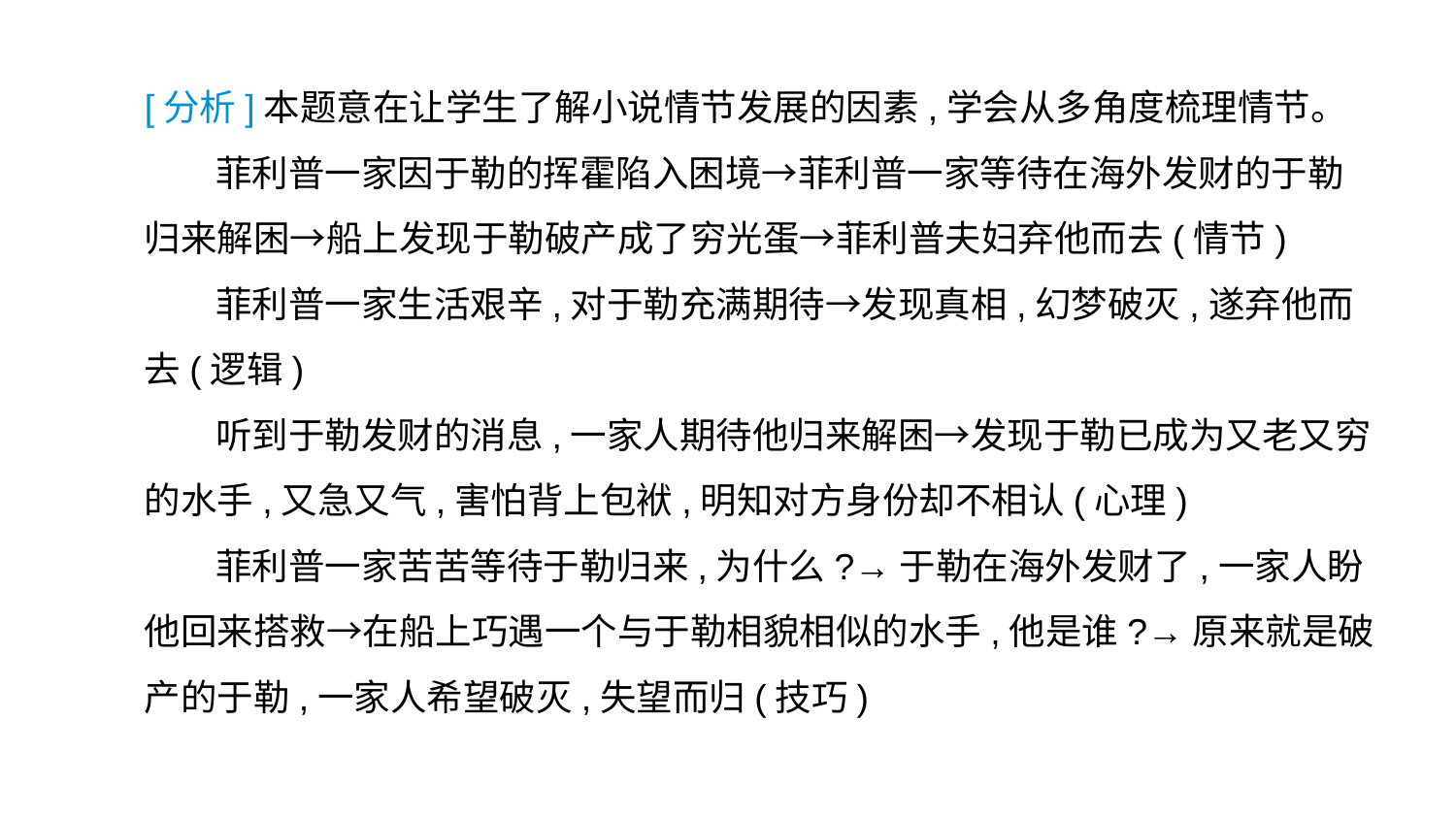

[分析]本题意在让学生了解小说情节发展的因素,学会从多角度梳理情节。
菲利普一家因于勒的挥霍陷入困境→菲利普一家等待在海外发财的于勒归来解困→船上发现于勒破产成了穷光蛋→菲利普夫妇弃他而去(情节)
菲利普一家生活艰辛,对于勒充满期待→发现真相,幻梦破灭,遂弃他而去(逻辑)
听到于勒发财的消息,一家人期待他归来解困→发现于勒已成为又老又穷的水手,又急又气,害怕背上包袱,明知对方身份却不相认(心理)
菲利普一家苦苦等待于勒归来,为什么?→于勒在海外发财了,一家人盼他回来搭救→在船上巧遇一个与于勒相貌相似的水手,他是谁?→原来就是破产的于勒,一家人希望破灭,失望而归(技巧)